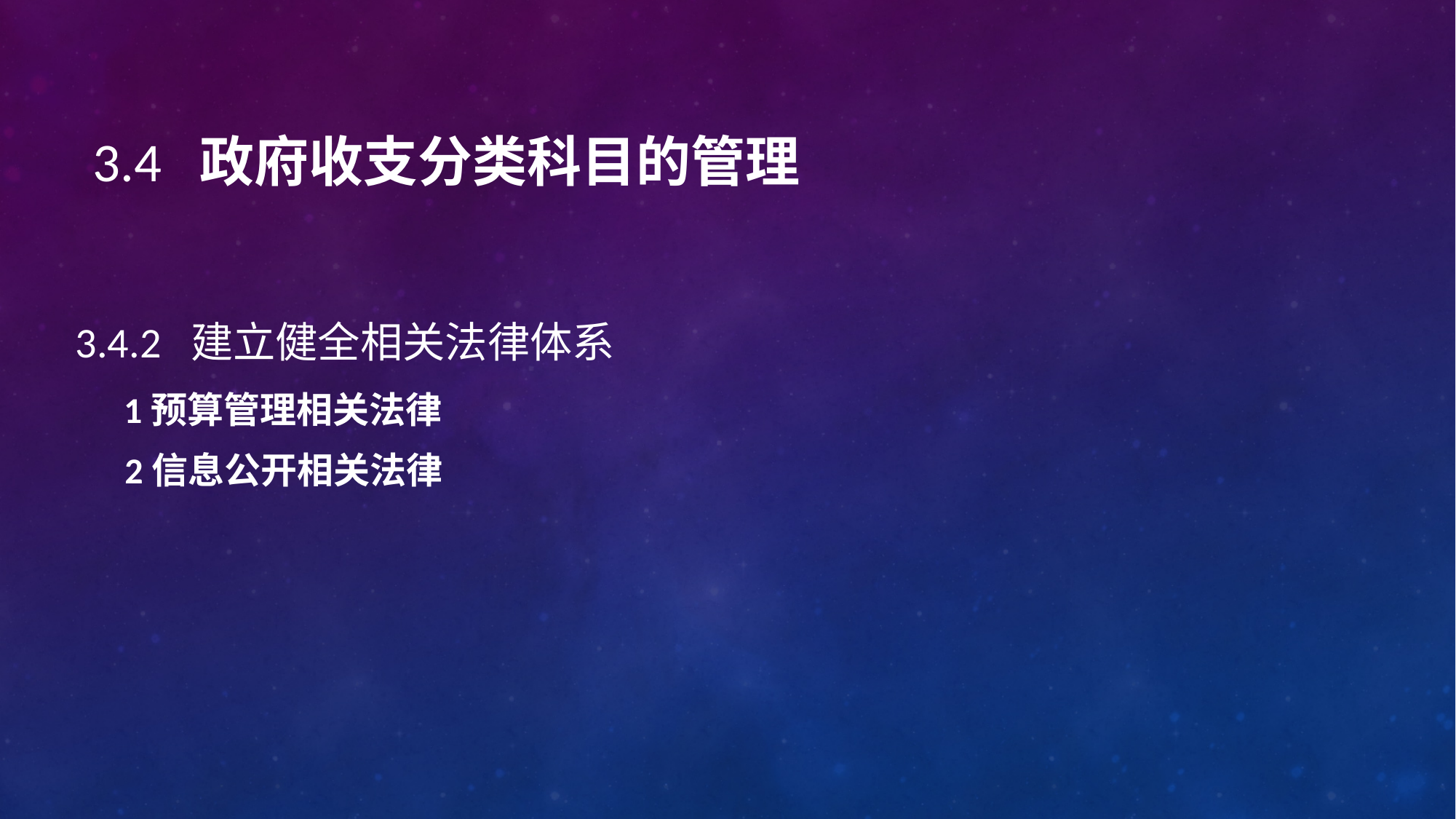

# 3.4  政府收支分类科目的管理
3.4.2  建立健全相关法律体系
     1预算管理相关法律
      2信息公开相关法律